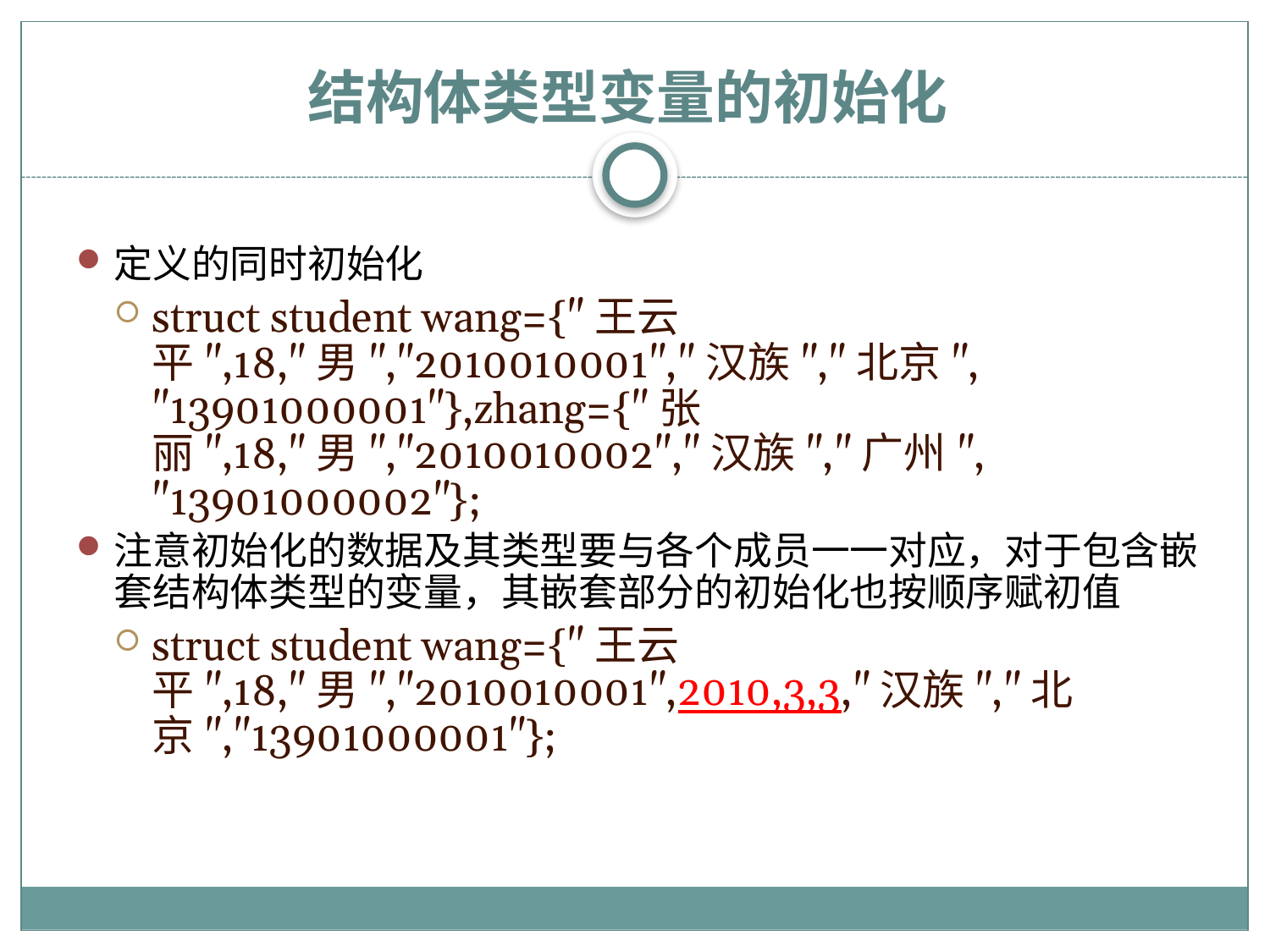

# 结构体类型变量的初始化
定义的同时初始化
struct student wang={"王云平",18,"男","2010010001","汉族","北京", "13901000001"},zhang={"张丽",18,"男","2010010002","汉族","广州", "13901000002"};
注意初始化的数据及其类型要与各个成员一一对应，对于包含嵌套结构体类型的变量，其嵌套部分的初始化也按顺序赋初值
struct student wang={"王云平",18,"男","2010010001",2010,3,3,"汉族","北京","13901000001"};